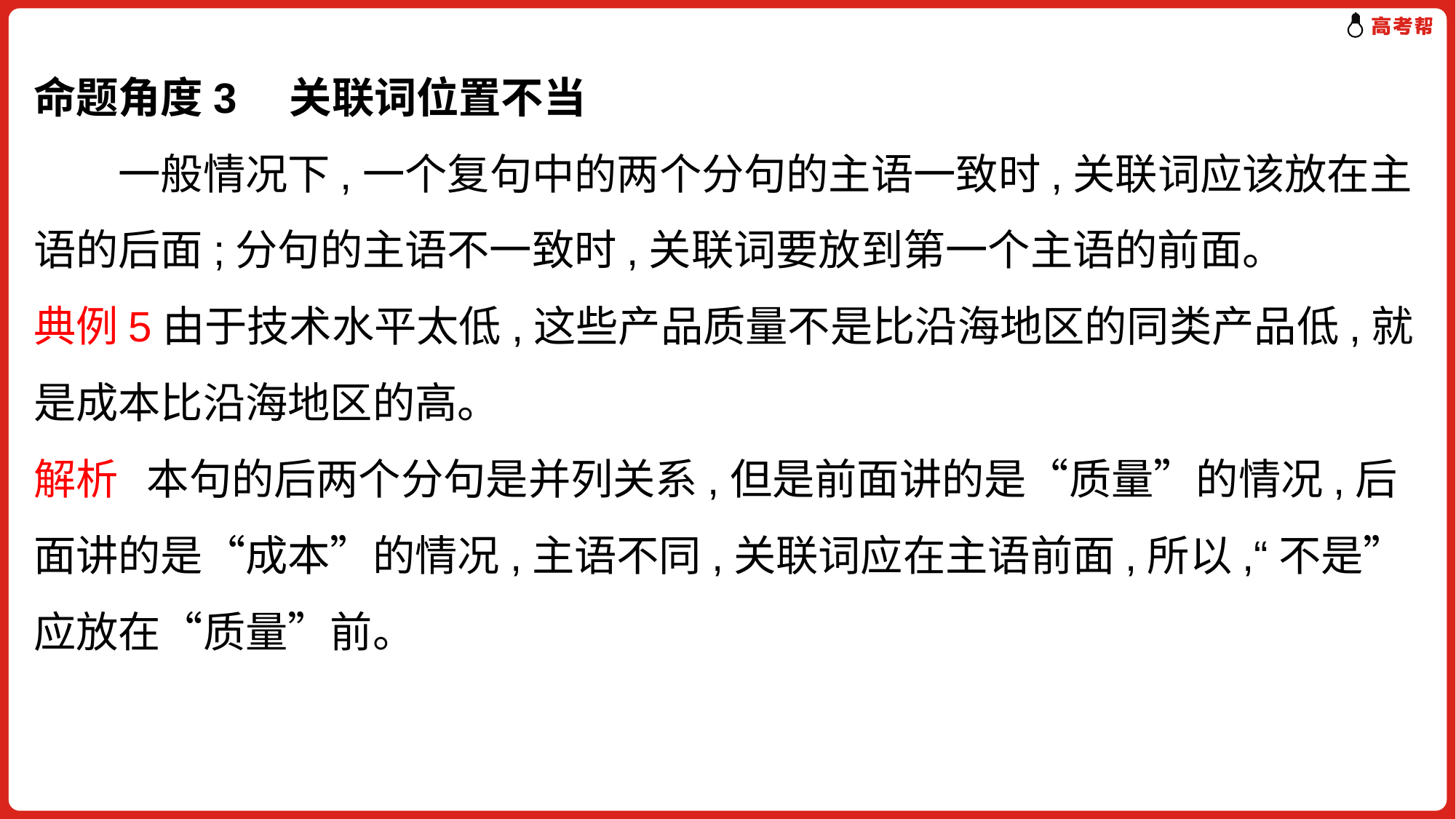

命题角度3　关联词位置不当
　　一般情况下,一个复句中的两个分句的主语一致时,关联词应该放在主语的后面;分句的主语不一致时,关联词要放到第一个主语的前面。
典例5由于技术水平太低,这些产品质量不是比沿海地区的同类产品低,就是成本比沿海地区的高。
解析   本句的后两个分句是并列关系,但是前面讲的是“质量”的情况,后面讲的是“成本”的情况,主语不同,关联词应在主语前面,所以,“不是”应放在“质量”前。